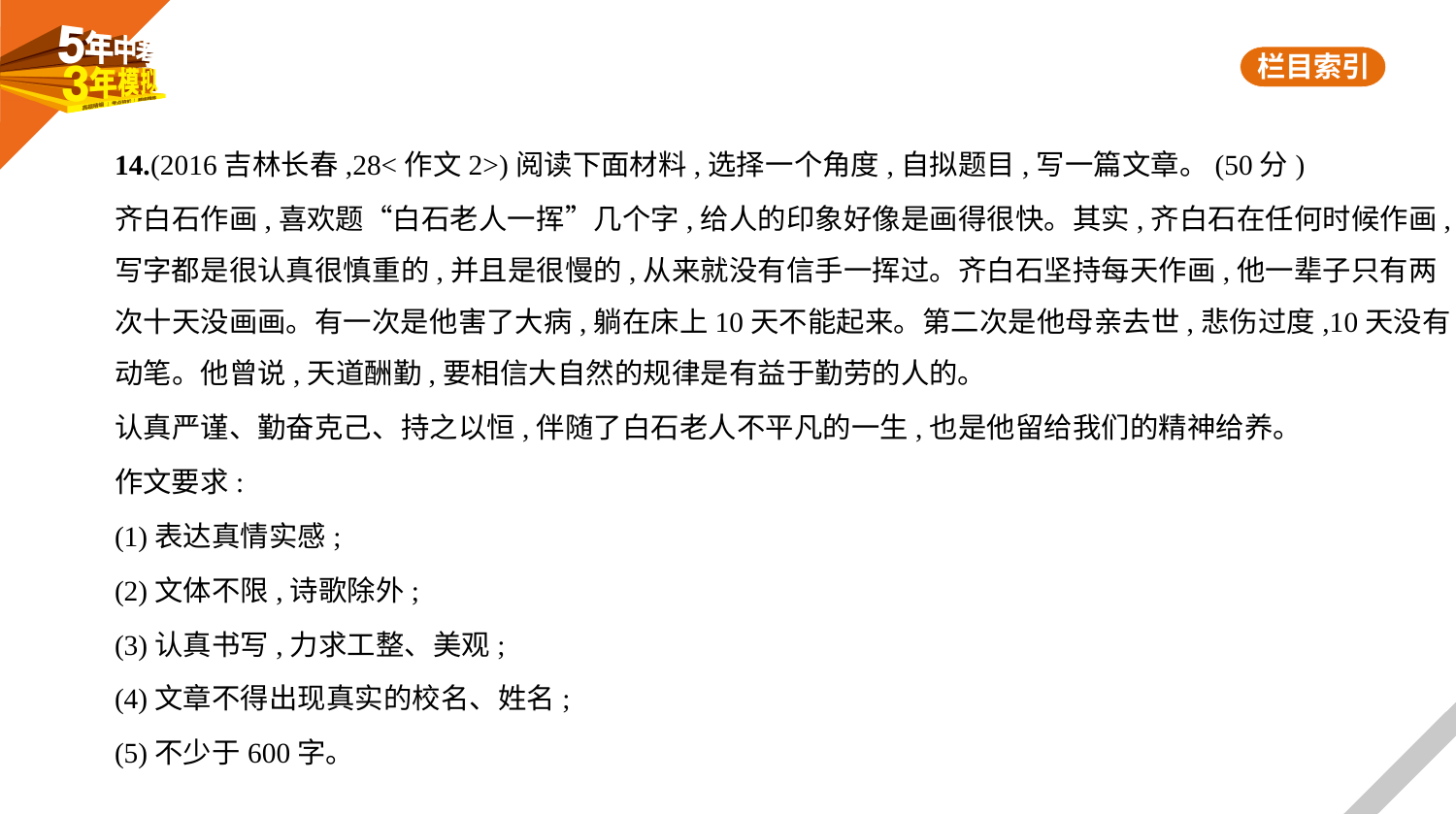

14.(2016吉林长春,28<作文2>)阅读下面材料,选择一个角度,自拟题目,写一篇文章。(50分)
齐白石作画,喜欢题“白石老人一挥”几个字,给人的印象好像是画得很快。其实,齐白石在任何时候作画,
写字都是很认真很慎重的,并且是很慢的,从来就没有信手一挥过。齐白石坚持每天作画,他一辈子只有两
次十天没画画。有一次是他害了大病,躺在床上10天不能起来。第二次是他母亲去世,悲伤过度,10天没有
动笔。他曾说,天道酬勤,要相信大自然的规律是有益于勤劳的人的。
认真严谨、勤奋克己、持之以恒,伴随了白石老人不平凡的一生,也是他留给我们的精神给养。
作文要求:
(1)表达真情实感;
(2)文体不限,诗歌除外;
(3)认真书写,力求工整、美观;
(4)文章不得出现真实的校名、姓名;
(5)不少于600字。